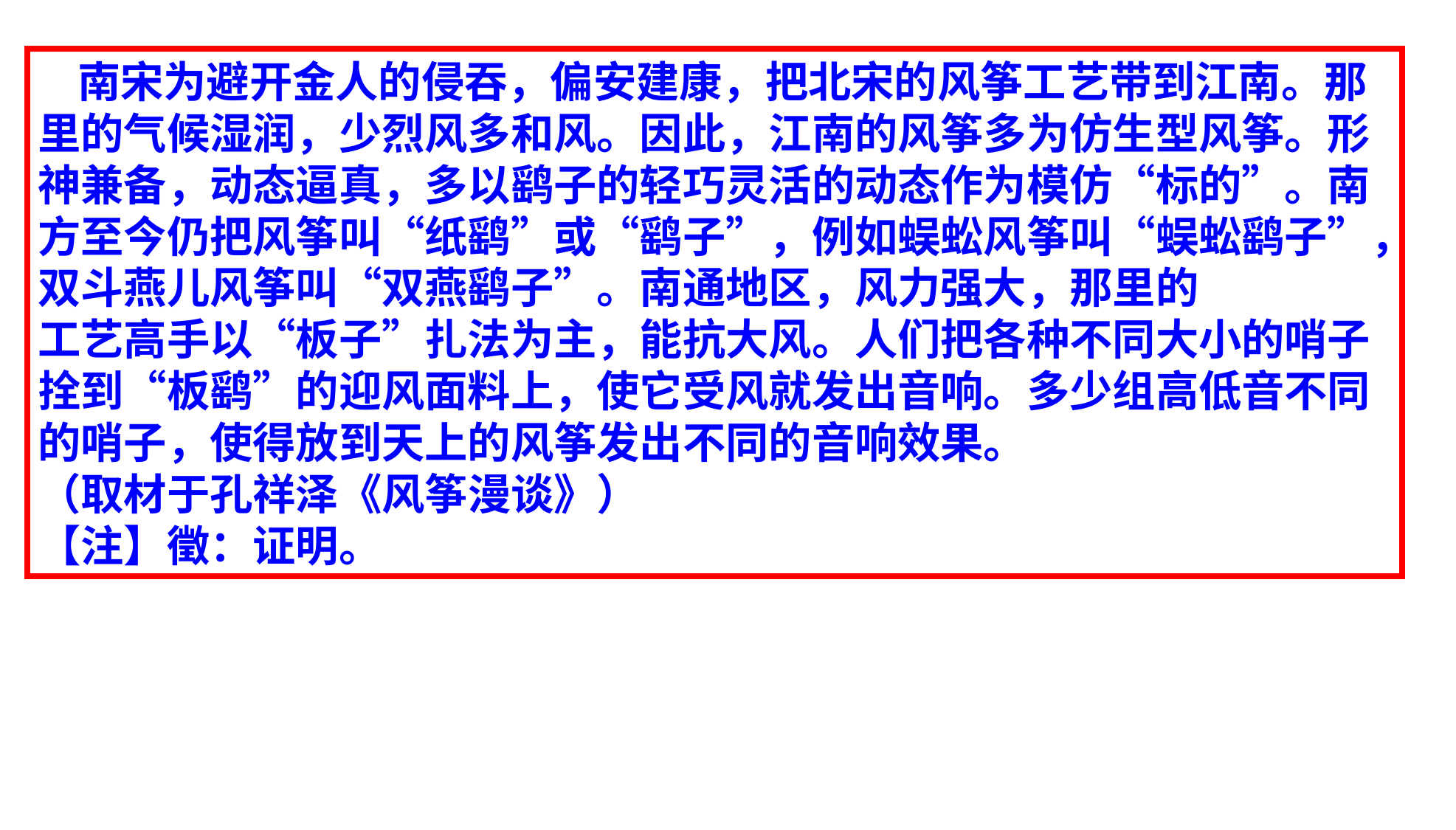

南宋为避开金人的侵吞，偏安建康，把北宋的风筝工艺带到江南。那里的气候湿润，少烈风多和风。因此，江南的风筝多为仿生型风筝。形神兼备，动态逼真，多以鹞子的轻巧灵活的动态作为模仿“标的”。南方至今仍把风筝叫“纸鹞”或“鹞子”，例如蜈蚣风筝叫“蜈蚣鹞子”，双斗燕儿风筝叫“双燕鹞子”。南通地区，风力强大，那里的
工艺高手以“板子”扎法为主，能抗大风。人们把各种不同大小的哨子拴到“板鹞”的迎风面料上，使它受风就发出音响。多少组高低音不同的哨子，使得放到天上的风筝发出不同的音响效果。
（取材于孔祥泽《风筝漫谈》）
【注】徵：证明。